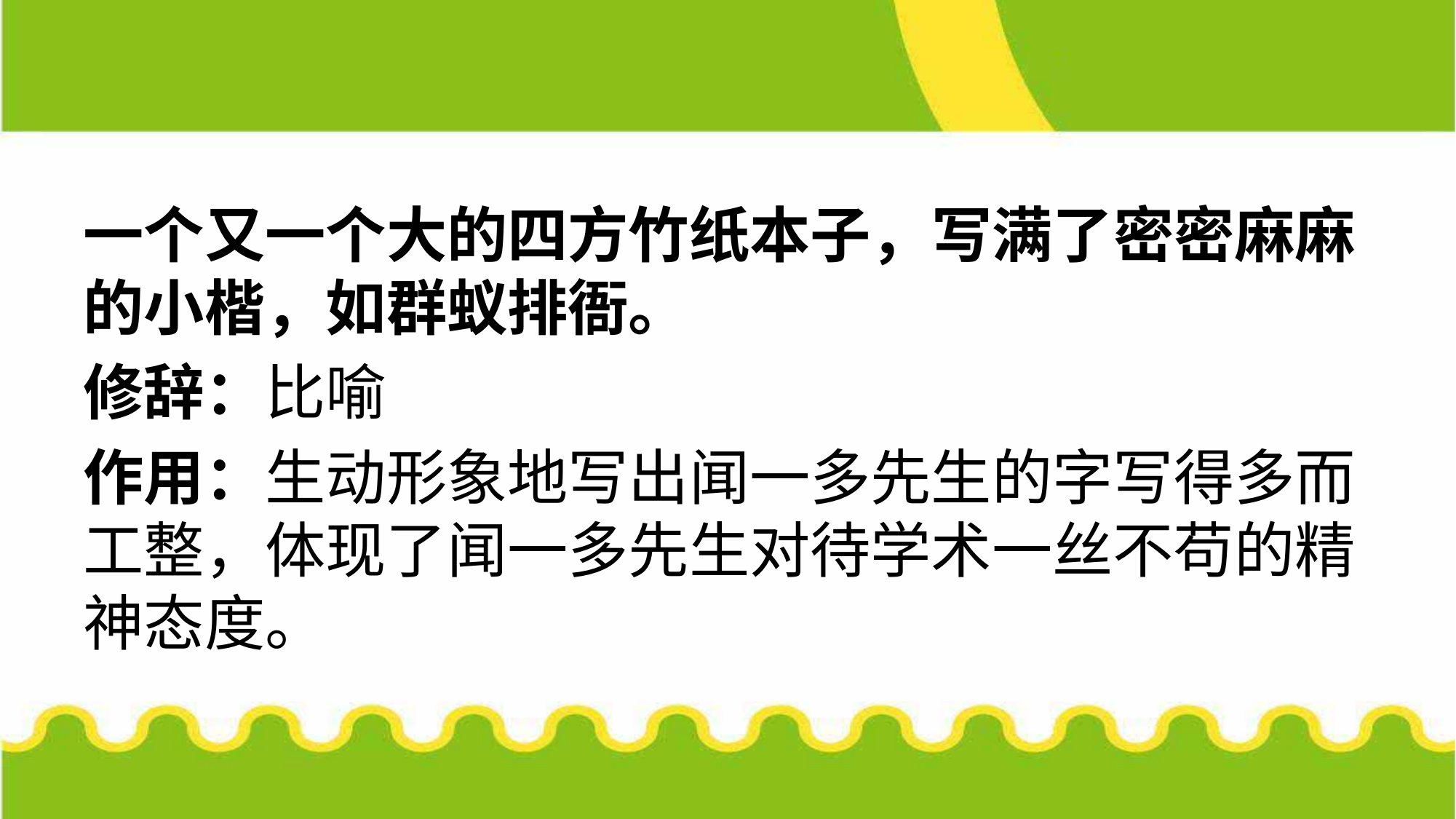

#
一个又一个大的四方竹纸本子，写满了密密麻麻的小楷，如群蚁排衙。
修辞：比喻
作用：生动形象地写出闻一多先生的字写得多而工整，体现了闻一多先生对待学术一丝不苟的精神态度。